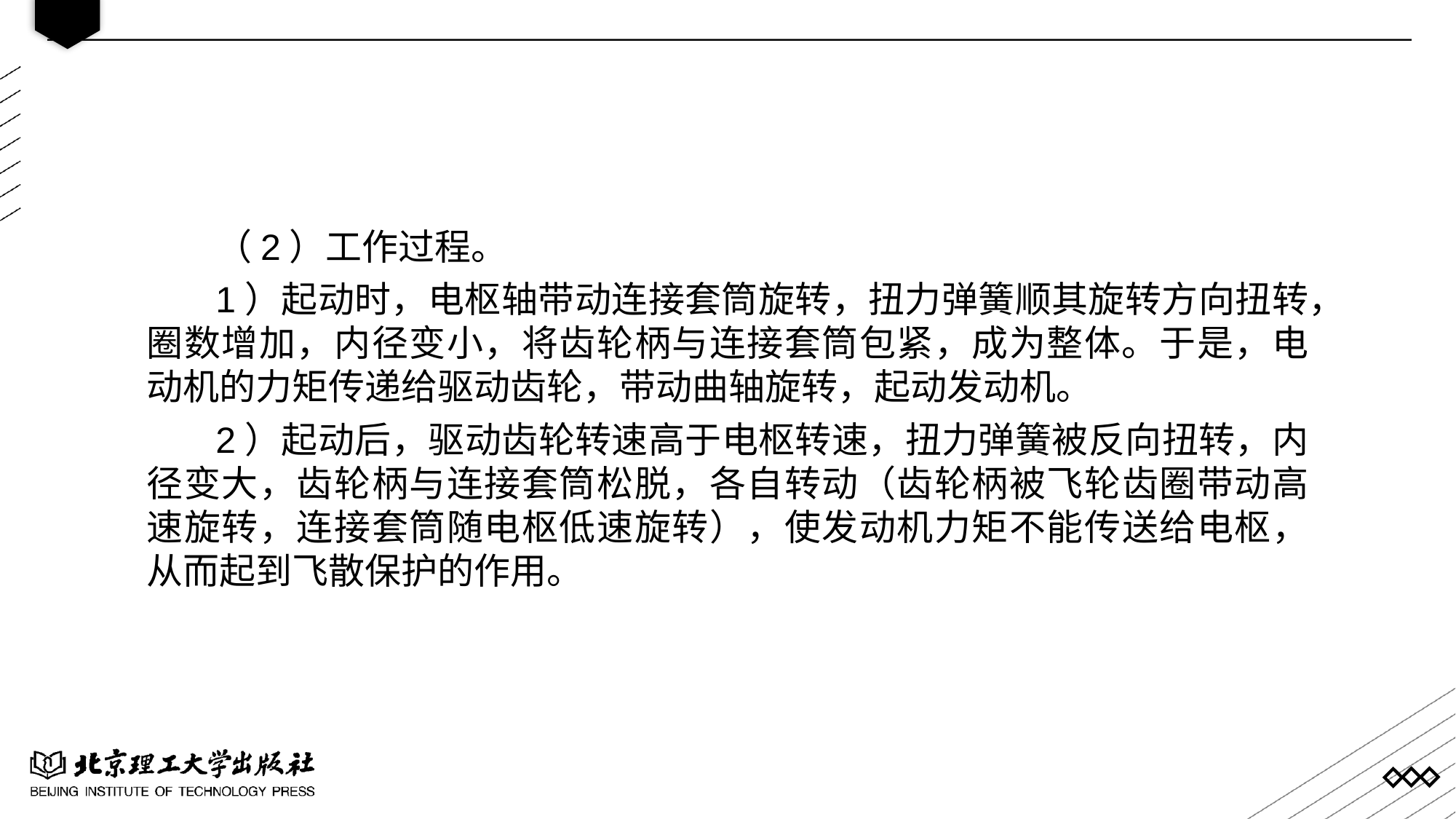

（2）工作过程。
1）起动时，电枢轴带动连接套筒旋转，扭力弹簧顺其旋转方向扭转，圈数增加，内径变小，将齿轮柄与连接套筒包紧，成为整体。于是，电动机的力矩传递给驱动齿轮，带动曲轴旋转，起动发动机。
2）起动后，驱动齿轮转速高于电枢转速，扭力弹簧被反向扭转，内径变大，齿轮柄与连接套筒松脱，各自转动（齿轮柄被飞轮齿圈带动高速旋转，连接套筒随电枢低速旋转），使发动机力矩不能传送给电枢，从而起到飞散保护的作用。